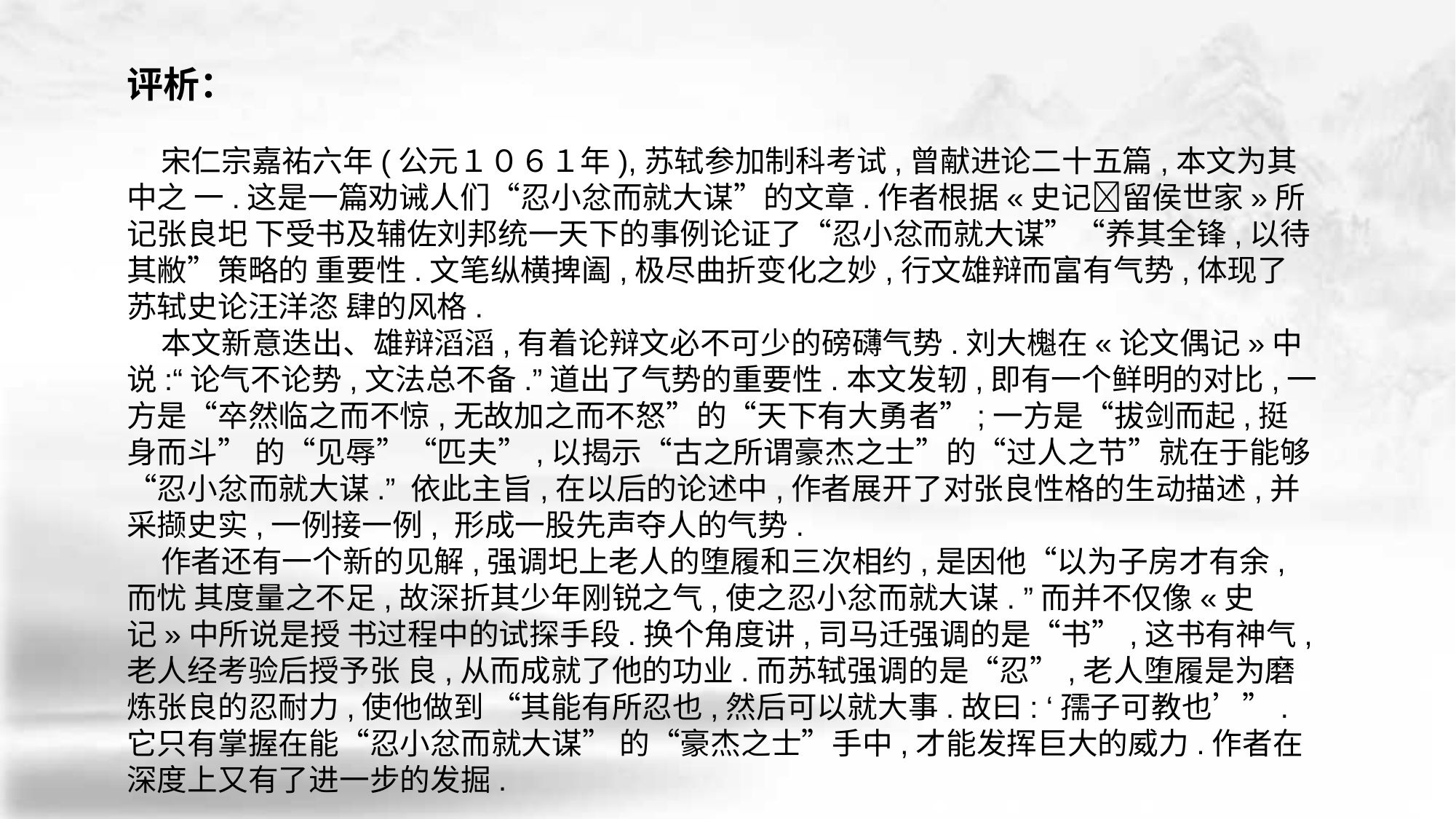

评析：

    宋仁宗嘉祐六年(公元１０６１年),苏轼参加制科考试,曾献进论二十五篇,本文为其中之 一.这是一篇劝诫人们“忍小忿而就大谋”的文章.作者根据«史记􀅰留侯世家»所记张良圯 下受书及辅佐刘邦统一天下的事例论证了“忍小忿而就大谋”“养其全锋,以待其敝”策略的 重要性.文笔纵横捭阖,极尽曲折变化之妙,行文雄辩而富有气势,体现了苏轼史论汪洋恣 肆的风格.
    本文新意迭出、雄辩滔滔,有着论辩文必不可少的磅礴气势.刘大櫆在«论文偶记»中 说:“论气不论势,文法总不备.”道出了气势的重要性.本文发轫,即有一个鲜明的对比,一 方是“卒然临之而不惊,无故加之而不怒”的“天下有大勇者”;一方是“拔剑而起,挺身而斗” 的“见辱”“匹夫”,以揭示“古之所谓豪杰之士”的“过人之节”就在于能够“忍小忿而就大谋.” 依此主旨,在以后的论述中,作者展开了对张良性格的生动描述,并采撷史实,一例接一例, 形成一股先声夺人的气势.
    作者还有一个新的见解,强调圯上老人的堕履和三次相约,是因他“以为子房才有余,而忧 其度量之不足,故深折其少年刚锐之气,使之忍小忿而就大谋. ”而并不仅像«史记»中所说是授 书过程中的试探手段.换个角度讲,司马迁强调的是“书”,这书有神气,老人经考验后授予张 良,从而成就了他的功业.而苏轼强调的是“忍”,老人堕履是为磨炼张良的忍耐力,使他做到 “其能有所忍也,然后可以就大事.故曰: ‘孺子可教也’”.它只有掌握在能“忍小忿而就大谋” 的“豪杰之士”手中,才能发挥巨大的威力.作者在深度上又有了进一步的发掘.